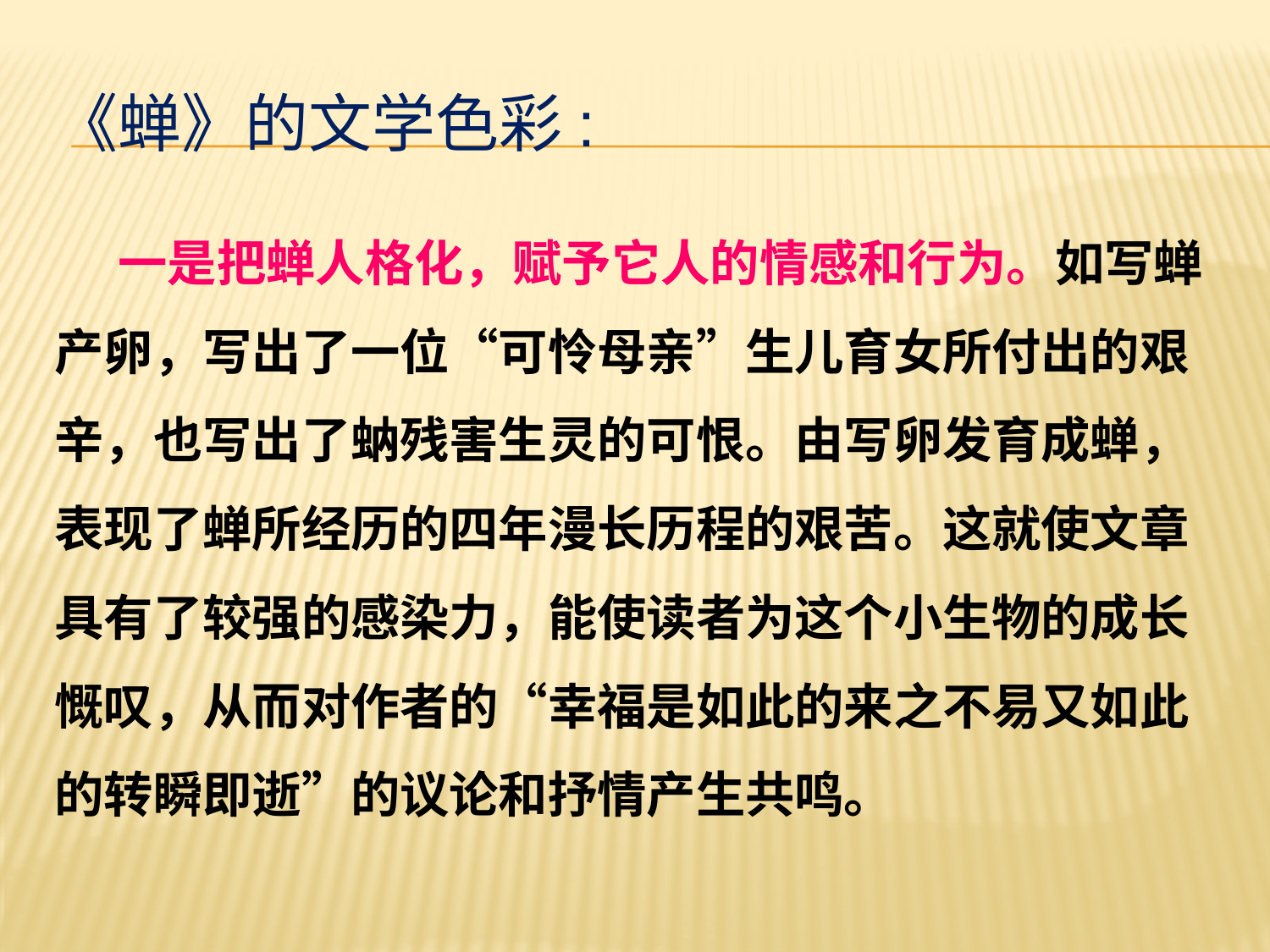

# 《蝉》的文学色彩:
一是把蝉人格化，赋予它人的情感和行为。如写蝉产卵，写出了一位“可怜母亲”生儿育女所付出的艰辛，也写出了蚋残害生灵的可恨。由写卵发育成蝉，表现了蝉所经历的四年漫长历程的艰苦。这就使文章具有了较强的感染力，能使读者为这个小生物的成长慨叹，从而对作者的“幸福是如此的来之不易又如此的转瞬即逝”的议论和抒情产生共鸣。